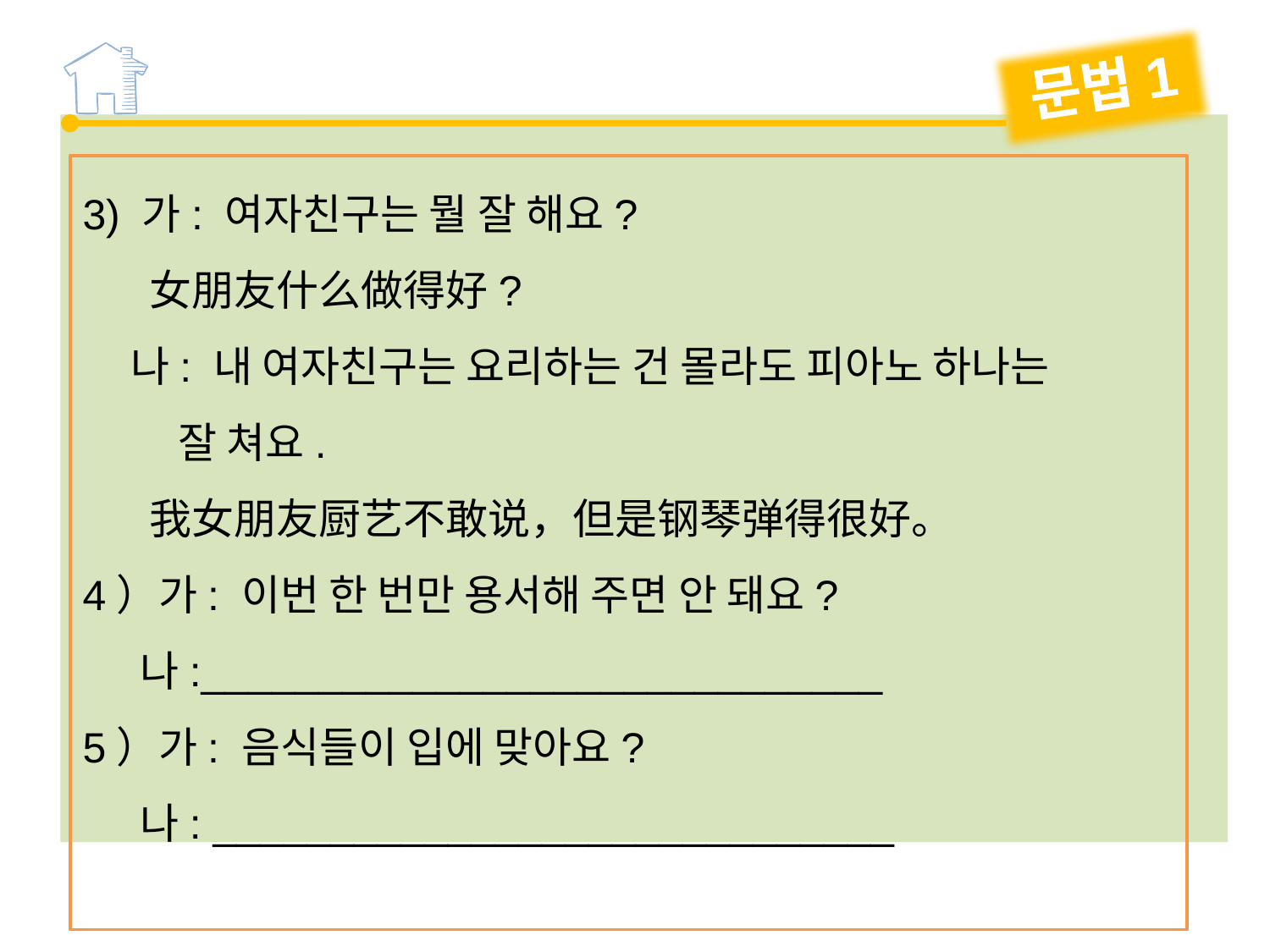

문법1

3) 가: 여자친구는 뭘 잘 해요?
      女朋友什么做得好?
    나: 내 여자친구는 요리하는 건 몰라도 피아노 하나는
         잘 쳐요.
      我女朋友厨艺不敢说，但是钢琴弹得很好。
4）가: 이번 한 번만 용서해 주면 안 돼요?
     나:_____________________________
5）가: 음식들이 입에 맞아요?
     나: _____________________________